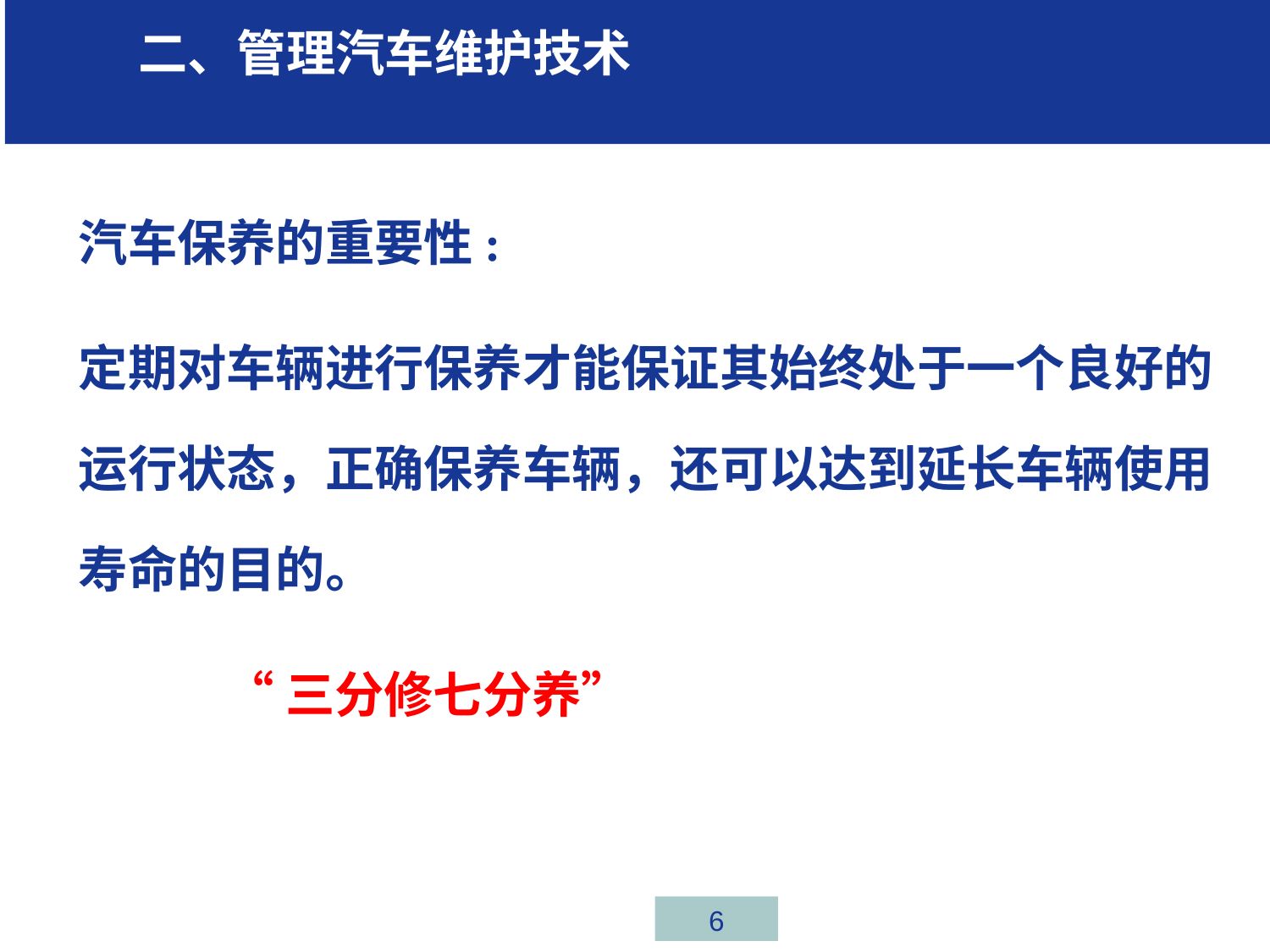

学习  二、管理汽车维护技术任务一、汽车行业介绍
# 车间修理类型
汽车保养的重要性:
定期对车辆进行保养才能保证其始终处于一个良好的运行状态，正确保养车辆，还可以达到延长车辆使用寿命的目的。
             “三分修七分养”

6